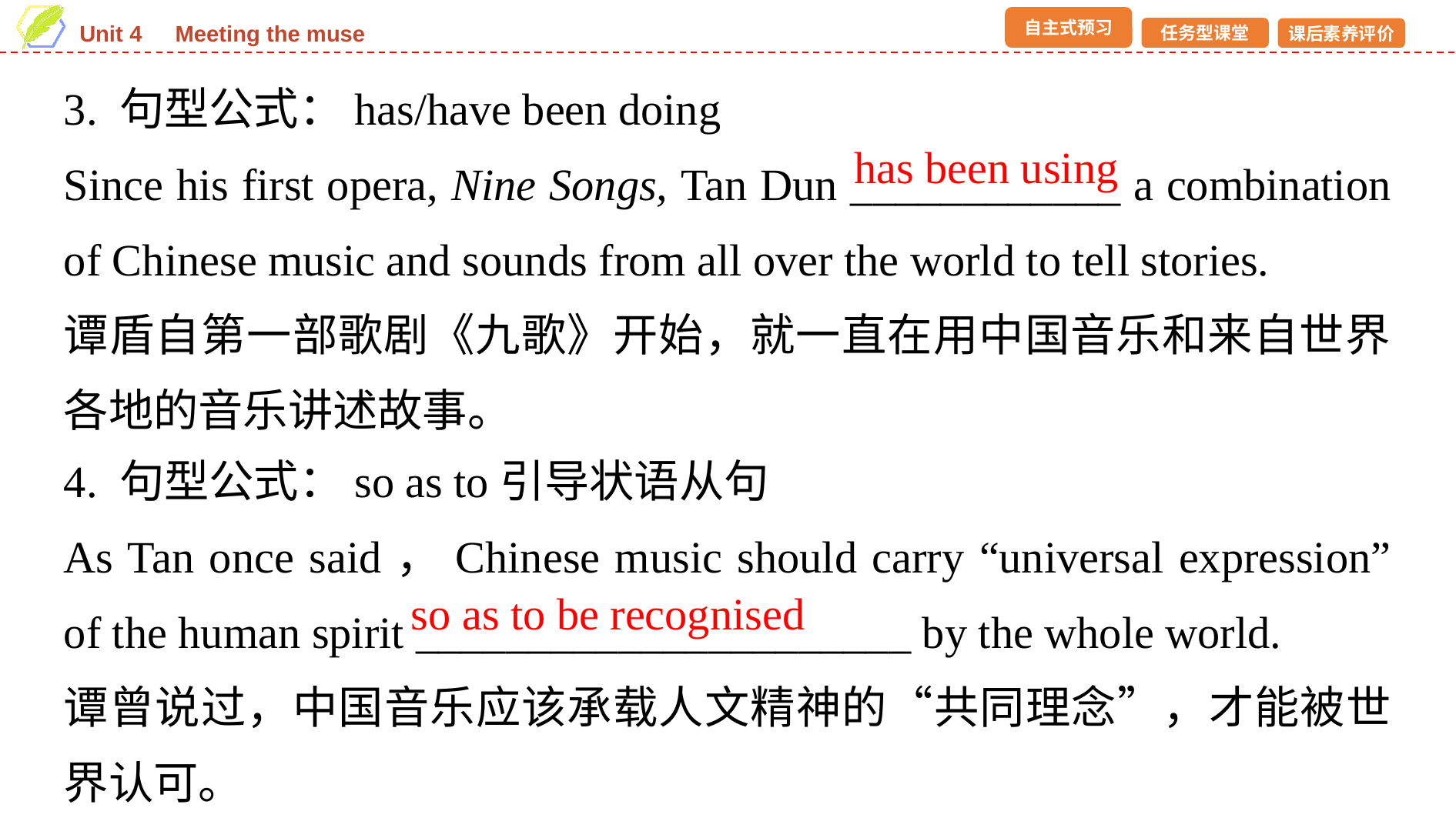

3. 句型公式：has/have been doing
Since his first opera, Nine Songs, Tan Dun ____________ a combination of Chinese music and sounds from all over the world to tell stories.
谭盾自第一部歌剧《九歌》开始，就一直在用中国音乐和来自世界各地的音乐讲述故事。
has been using
4. 句型公式：so as to引导状语从句
As Tan once said，Chinese music should carry “universal expression” of the human spirit ______________________ by the whole world.
谭曾说过，中国音乐应该承载人文精神的“共同理念”，才能被世界认可。
so as to be recognised